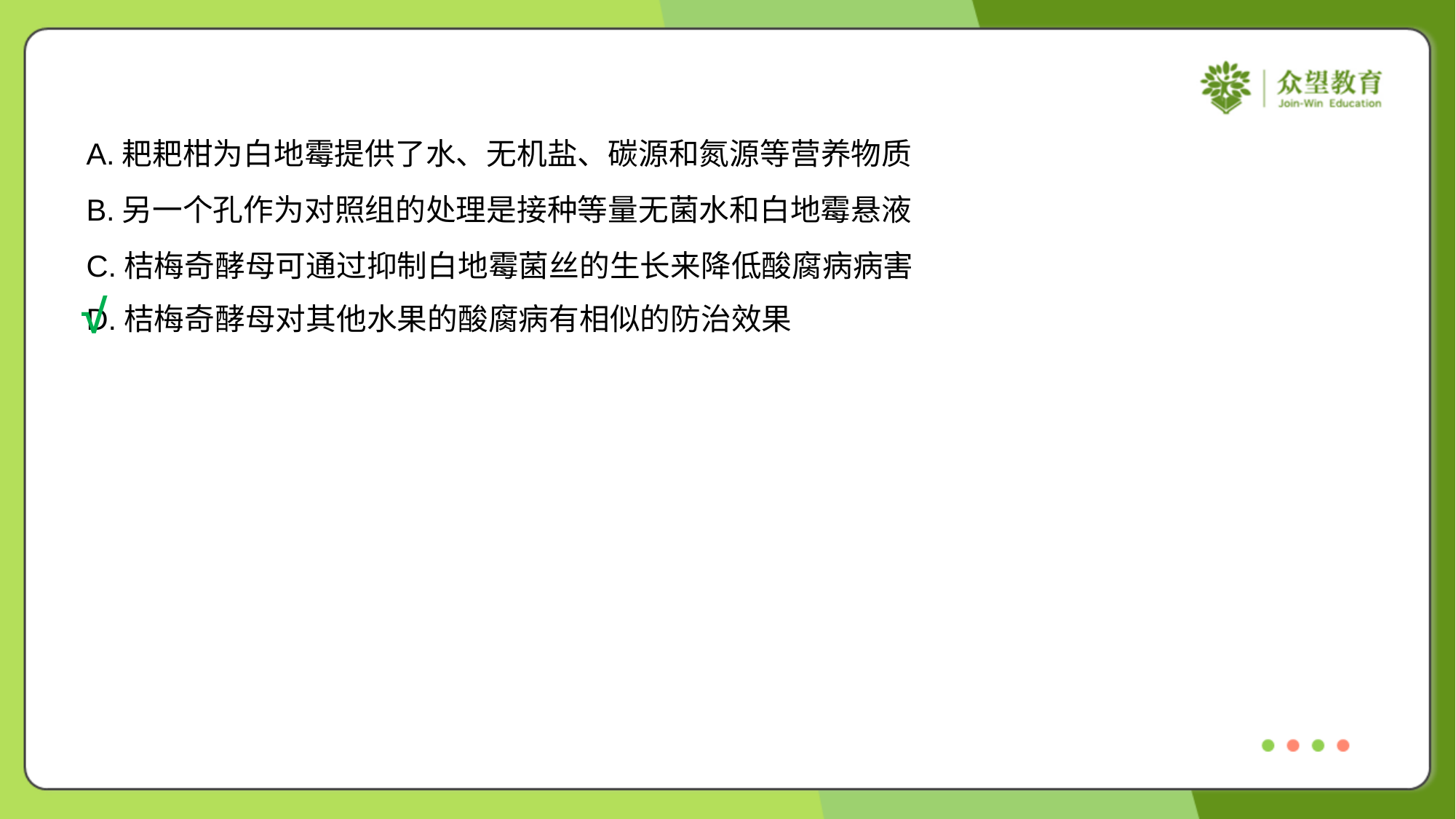

A.耙耙柑为白地霉提供了水、无机盐、碳源和氮源等营养物质
B.另一个孔作为对照组的处理是接种等量无菌水和白地霉悬液
C.桔梅奇酵母可通过抑制白地霉菌丝的生长来降低酸腐病病害
D.桔梅奇酵母对其他水果的酸腐病有相似的防治效果
√